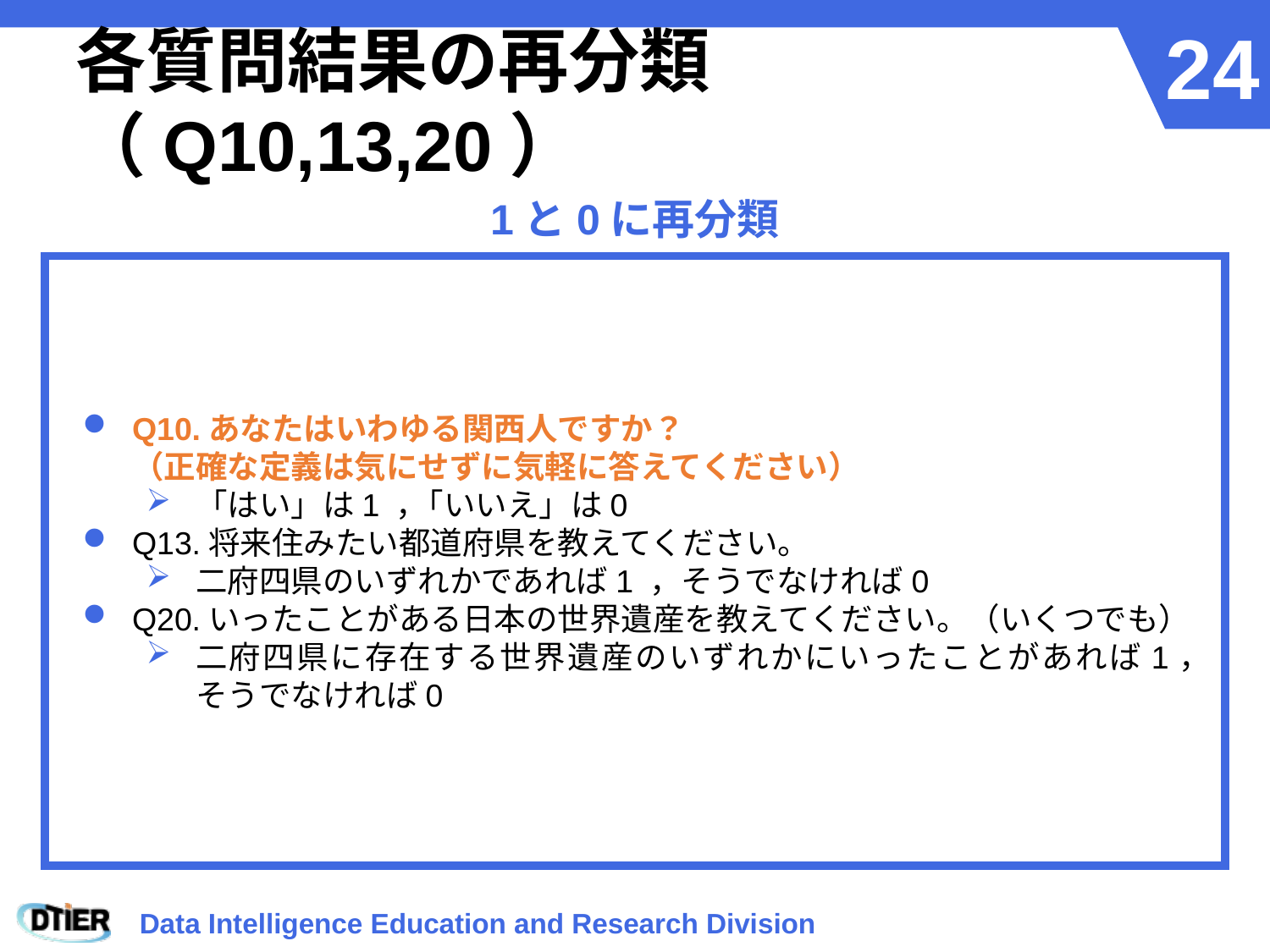

# 各質問結果の再分類（Q10,13,20）
1と0に再分類
Q10.あなたはいわゆる関西人ですか？
（正確な定義は気にせずに気軽に答えてください）
「はい」は1 ， 「いいえ」は0
Q13.将来住みたい都道府県を教えてください。
二府四県のいずれかであれば1 ，そうでなければ0
Q20.いったことがある日本の世界遺産を教えてください。（いくつでも）
二府四県に存在する世界遺産のいずれかにいったことがあれば1，
そうでなければ0